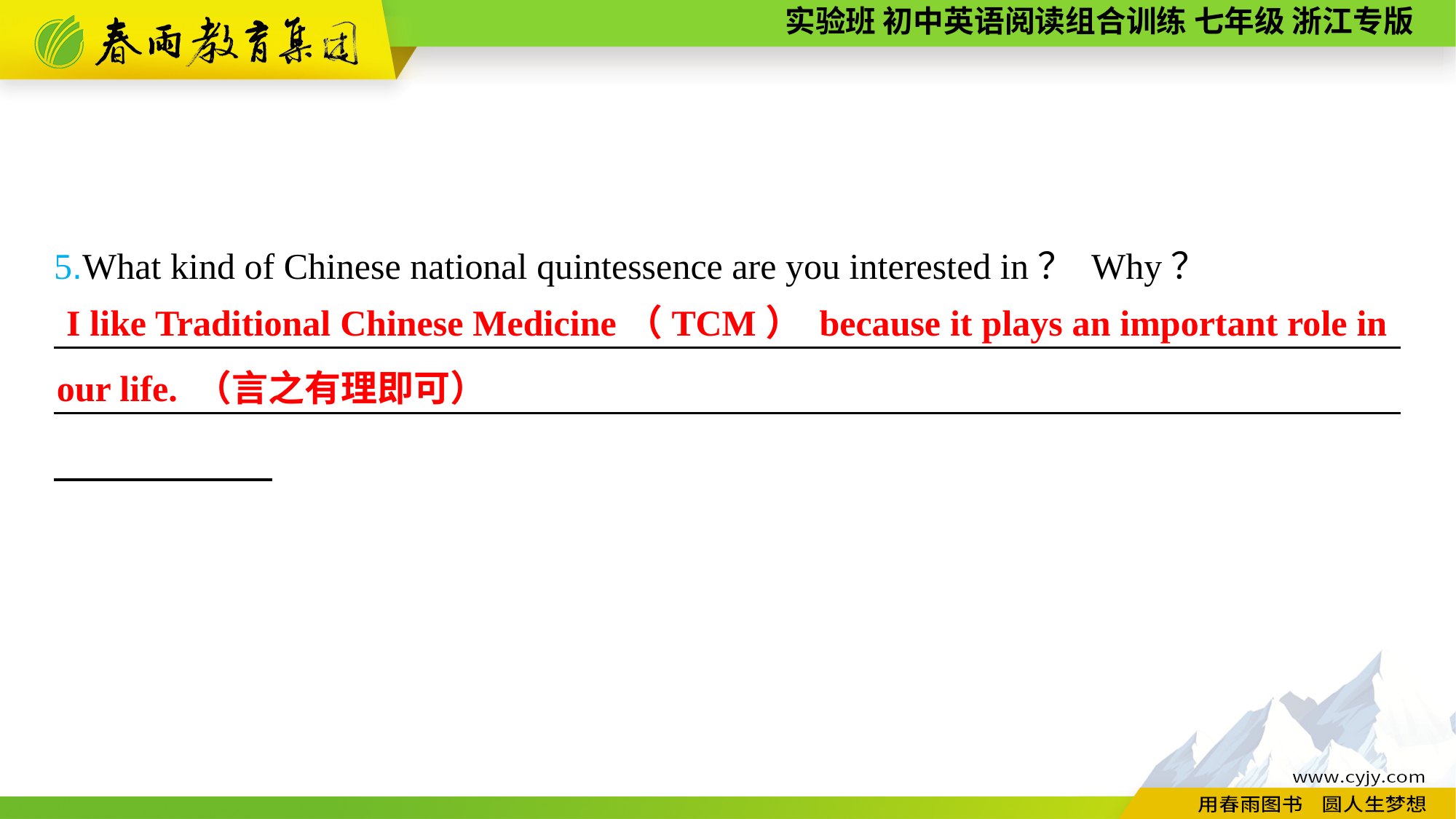

5.What kind of Chinese national quintessence are you interested in？ Why？
____________________________________________________________________________________________________________________________________________________
 I like Traditional Chinese Medicine（TCM） because it plays an important role in our life. （言之有理即可）